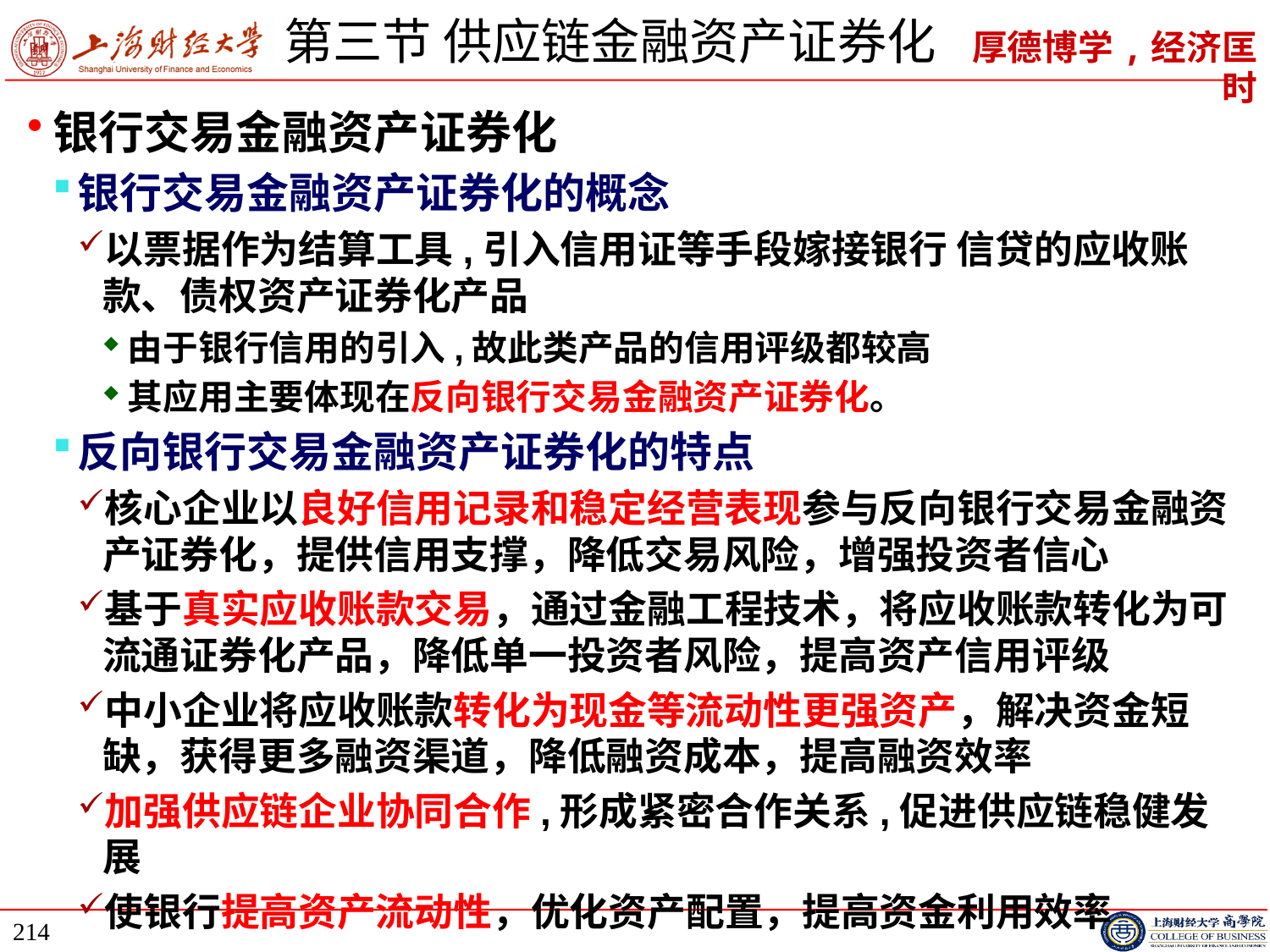

# 第三节 供应链金融资产证券化
银行交易金融资产证券化
银行交易金融资产证券化的概念
以票据作为结算工具,引入信用证等手段嫁接银行 信贷的应收账款、债权资产证券化产品
由于银行信用的引入,故此类产品的信用评级都较高
其应用主要体现在反向银行交易金融资产证券化。
反向银行交易金融资产证券化的特点
核心企业以良好信用记录和稳定经营表现参与反向银行交易金融资产证券化，提供信用支撑，降低交易风险，增强投资者信心
基于真实应收账款交易，通过金融工程技术，将应收账款转化为可流通证券化产品，降低单一投资者风险，提高资产信用评级
中小企业将应收账款转化为现金等流动性更强资产，解决资金短缺，获得更多融资渠道，降低融资成本，提高融资效率
加强供应链企业协同合作,形成紧密合作关系,促进供应链稳健发展
使银行提高资产流动性，优化资产配置，提高资金利用效率

214